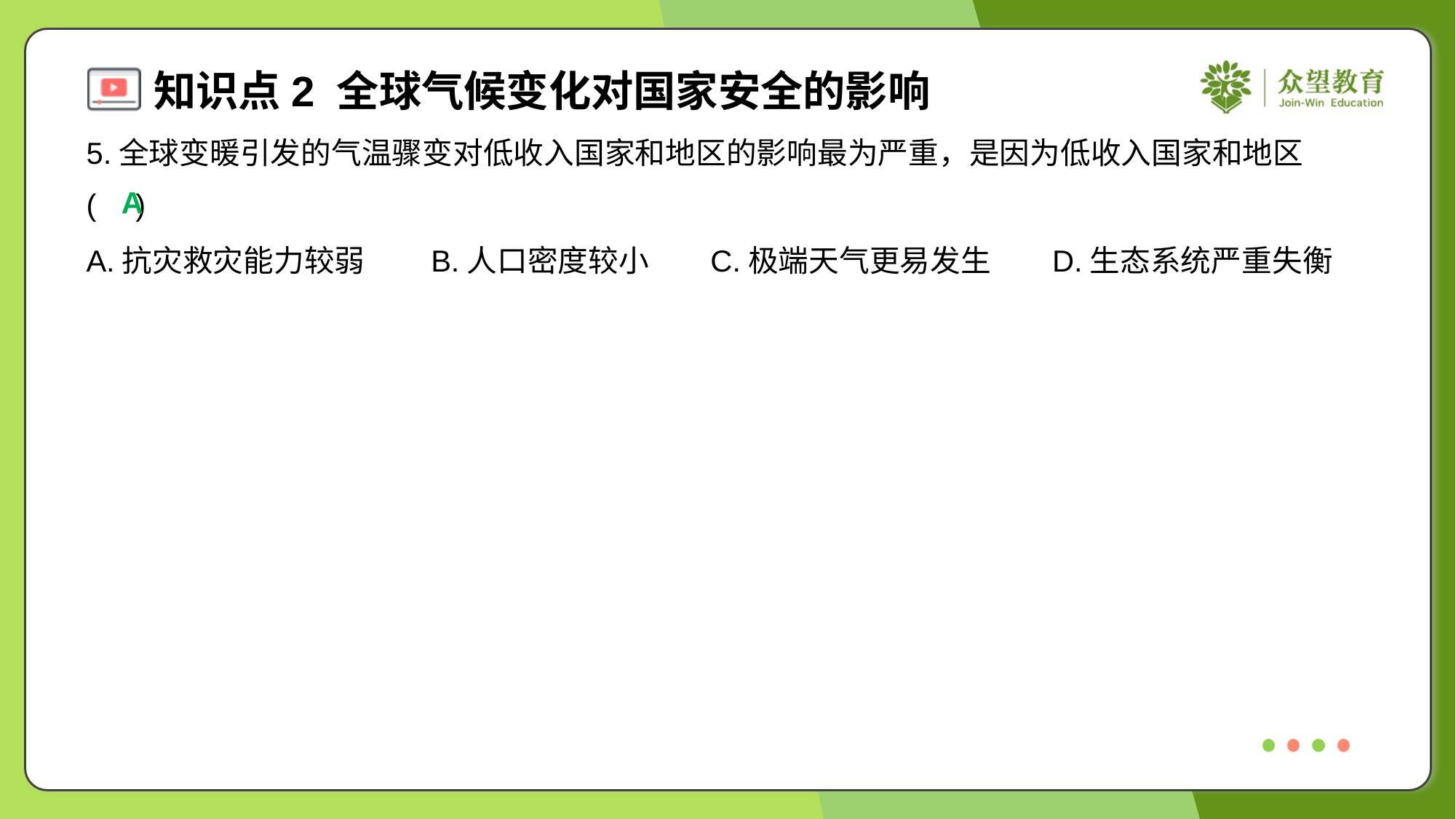

5.全球变暖引发的气温骤变对低收入国家和地区的影响最为严重，是因为低收入国家和地区
(     )
A
A.抗灾救灾能力较弱	B.人口密度较小	C.极端天气更易发生	D.生态系统严重失衡